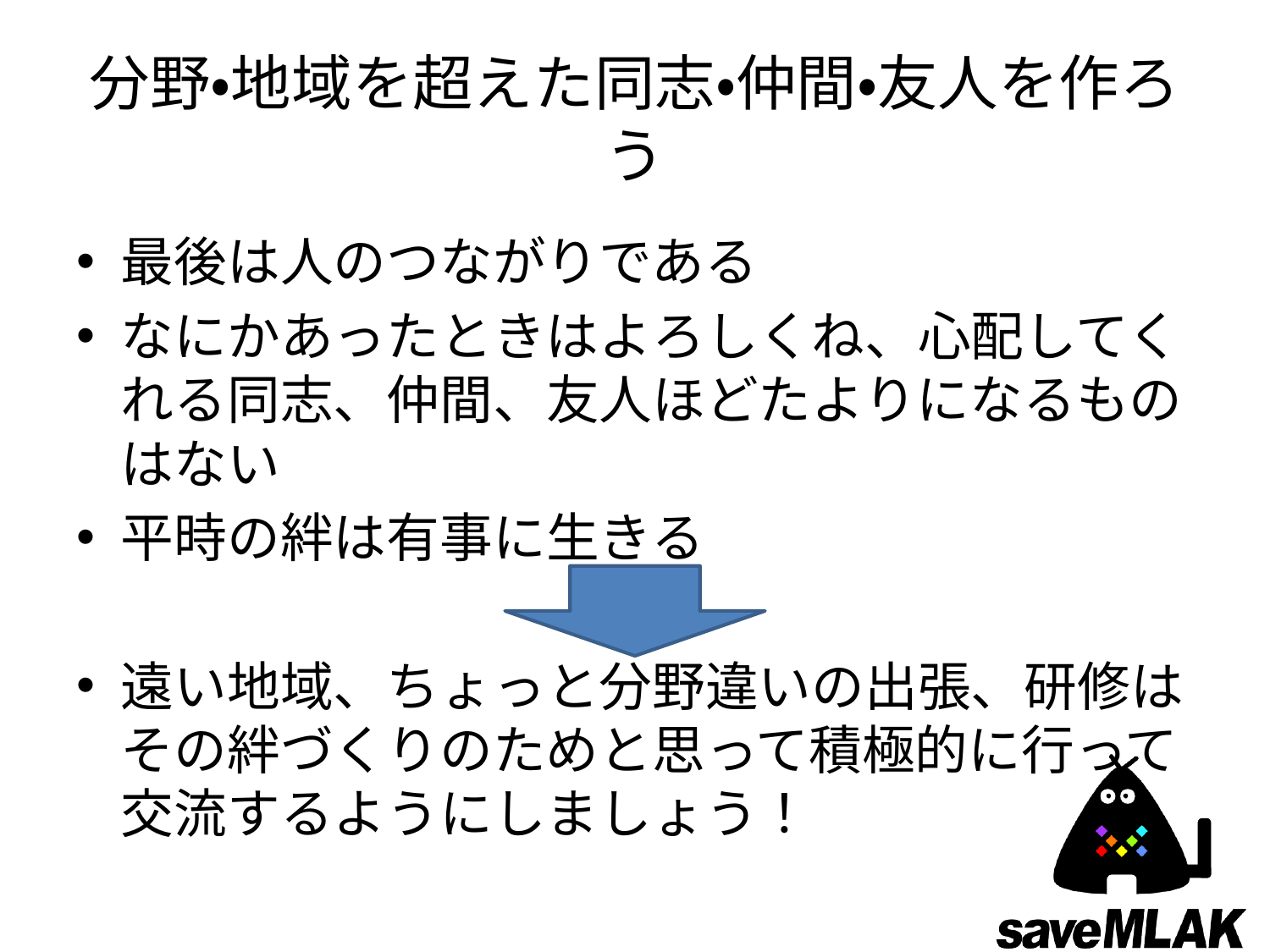

# 分野・地域を超えた同志・仲間・友人を作ろう
最後は人のつながりである
なにかあったときはよろしくね、心配してくれる同志、仲間、友人ほどたよりになるものはない
平時の絆は有事に生きる

遠い地域、ちょっと分野違いの出張、研修はその絆づくりのためと思って積極的に行って交流するようにしましょう！